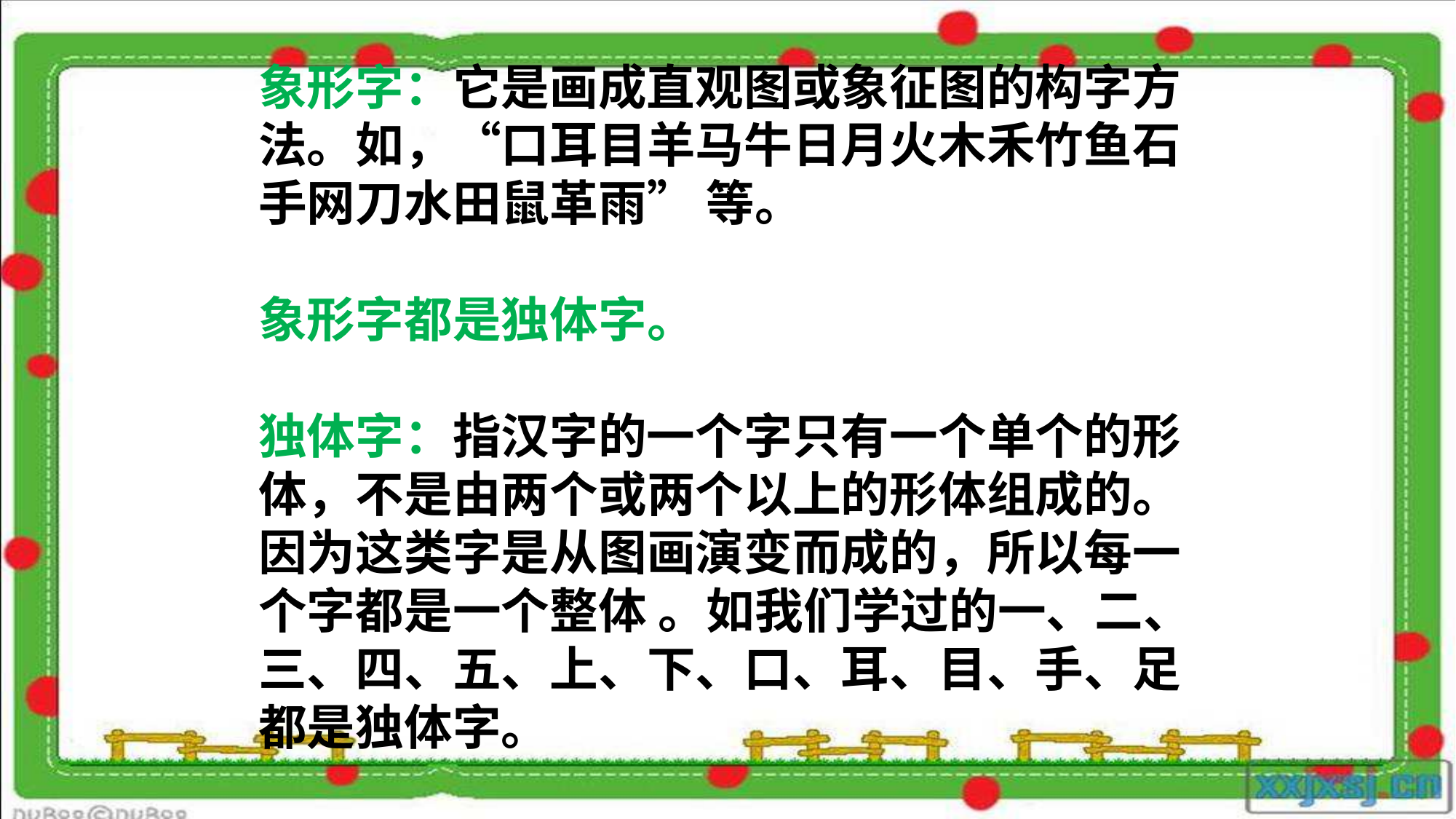

# 象形字：它是画成直观图或象征图的构字方法。如，“口耳目羊马牛日月火木禾竹鱼石手网刀水田鼠革雨” 等。 象形字都是独体字。 独体字：指汉字的一个字只有一个单个的形体，不是由两个或两个以上的形体组成的。因为这类字是从图画演变而成的，所以每一个字都是一个整体 。如我们学过的一、二、三、四、五、上、下、口、耳、目、手、足都是独体字。